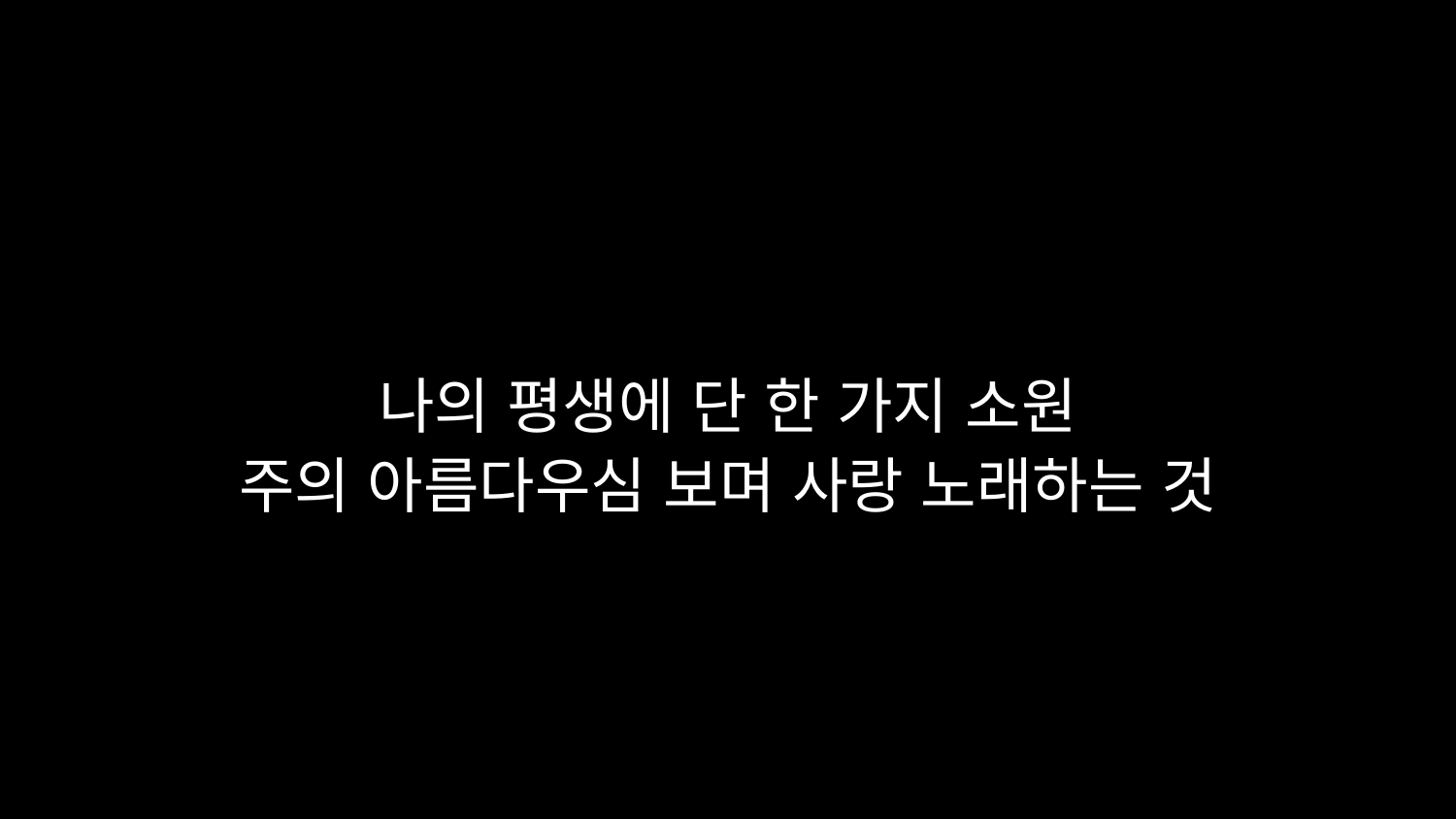

# 나의 평생에 단 한 가지 소원 주의 아름다우심 보며 사랑 노래하는 것